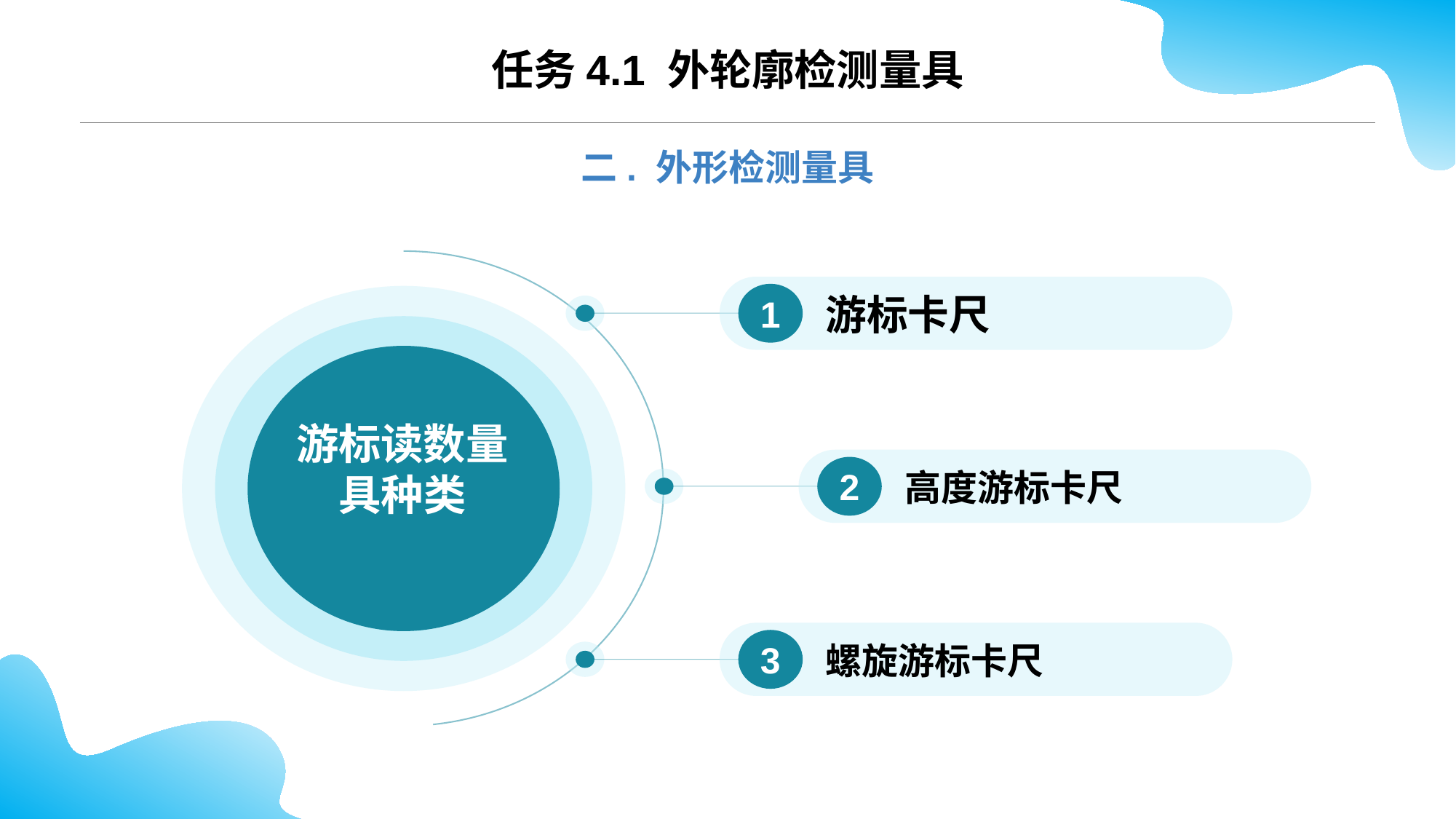

CONTENTS
任务4.1 外轮廓检测量具
二. 外形检测量具

1
游标卡尺

游标读数量具种类

2
高度游标卡尺

3
螺旋游标卡尺